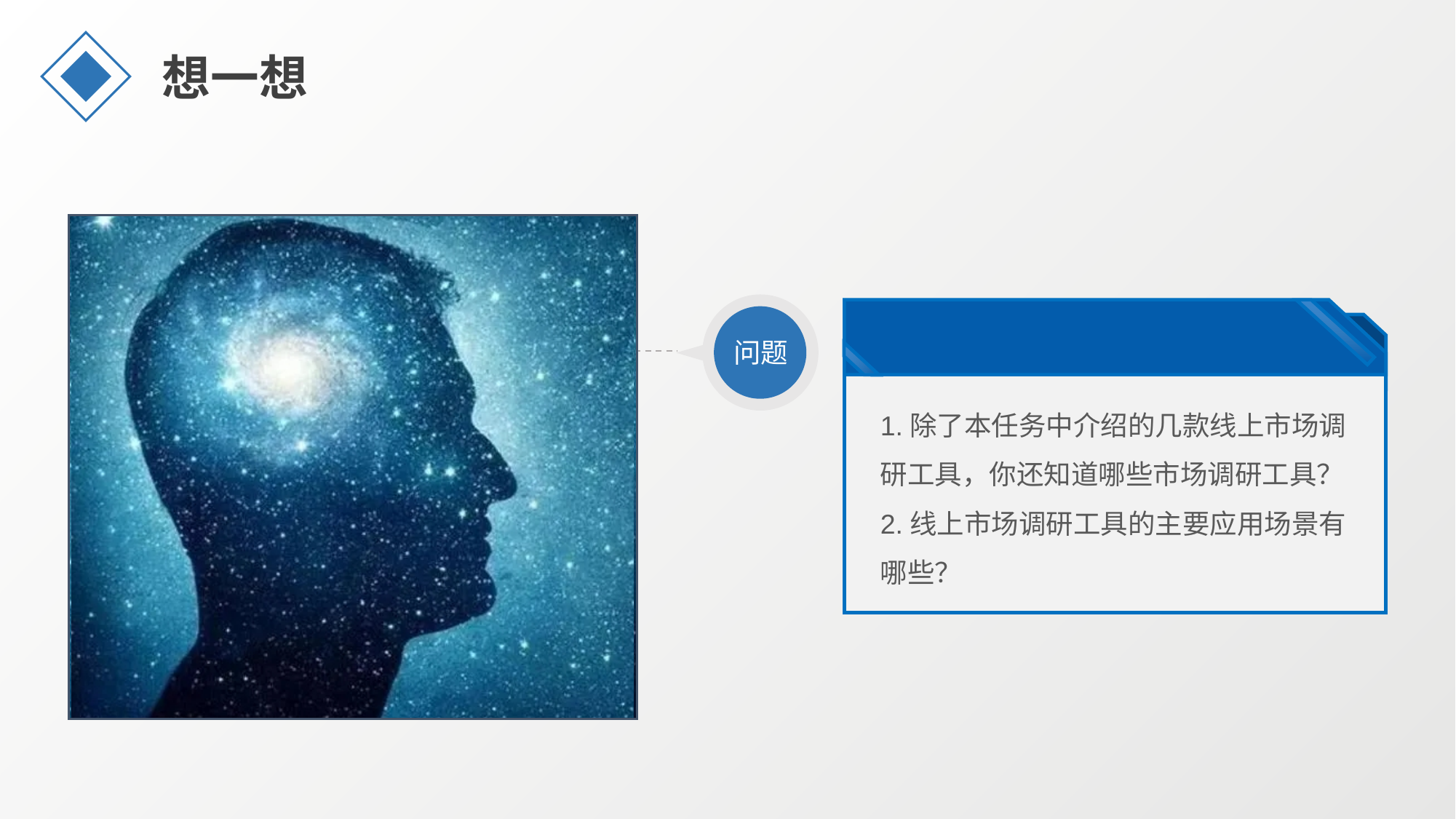

想一想

问题
1.除了本任务中介绍的几款线上市场调研工具，你还知道哪些市场调研工具？
2.线上市场调研工具的主要应用场景有哪些？